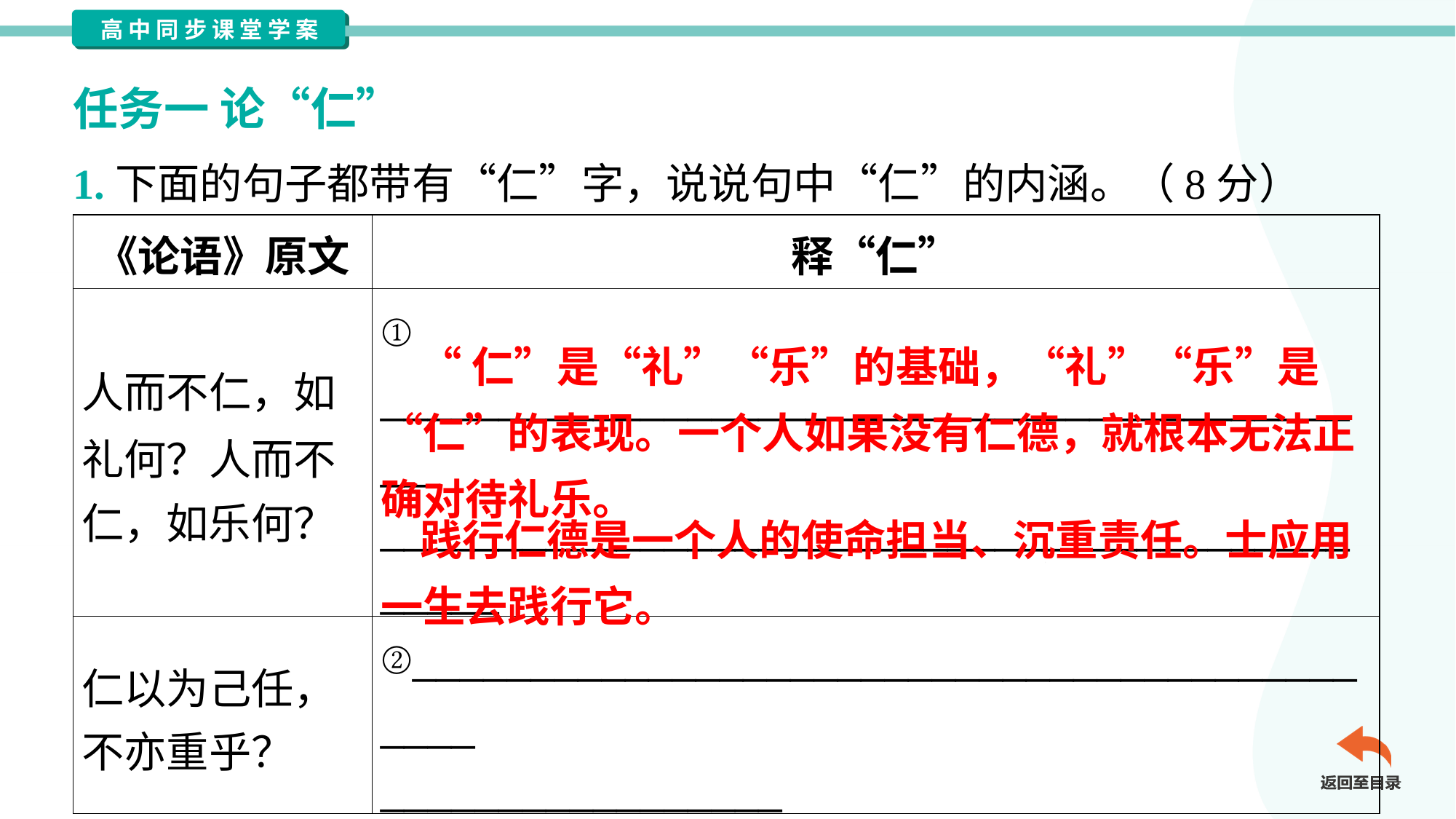

任务一 论“仁”
1.下面的句子都带有“仁”字，说说句中“仁”的内涵。（8分）
| 《论语》原文 | 释“仁” |
| --- | --- |
| 人而不仁，如 礼何？人而不 仁，如乐何？ | ① \_\_\_\_\_\_\_\_\_\_\_\_\_\_\_\_\_\_\_\_\_\_\_\_\_\_\_\_\_\_\_\_\_\_\_\_\_\_\_\_\_\_\_ \_\_\_\_\_\_\_\_\_\_\_\_\_\_\_\_\_\_\_\_\_\_\_\_\_\_\_\_\_\_\_\_\_\_\_\_\_\_\_\_\_\_\_\_\_\_ |
| 仁以为己任， 不亦重乎？ | ②\_\_\_\_\_\_\_\_\_\_\_\_\_\_\_\_\_\_\_\_\_\_\_\_\_\_\_\_\_\_\_\_\_\_\_\_\_\_\_\_\_\_\_\_ \_\_\_\_\_\_\_\_\_\_\_\_\_\_\_\_\_ |
    “仁”是“礼”“乐”的基础，“礼”“乐”是“仁”的表现。一个人如果没有仁德，就根本无法正确对待礼乐。
   践行仁德是一个人的使命担当、沉重责任。士应用一生去践行它。